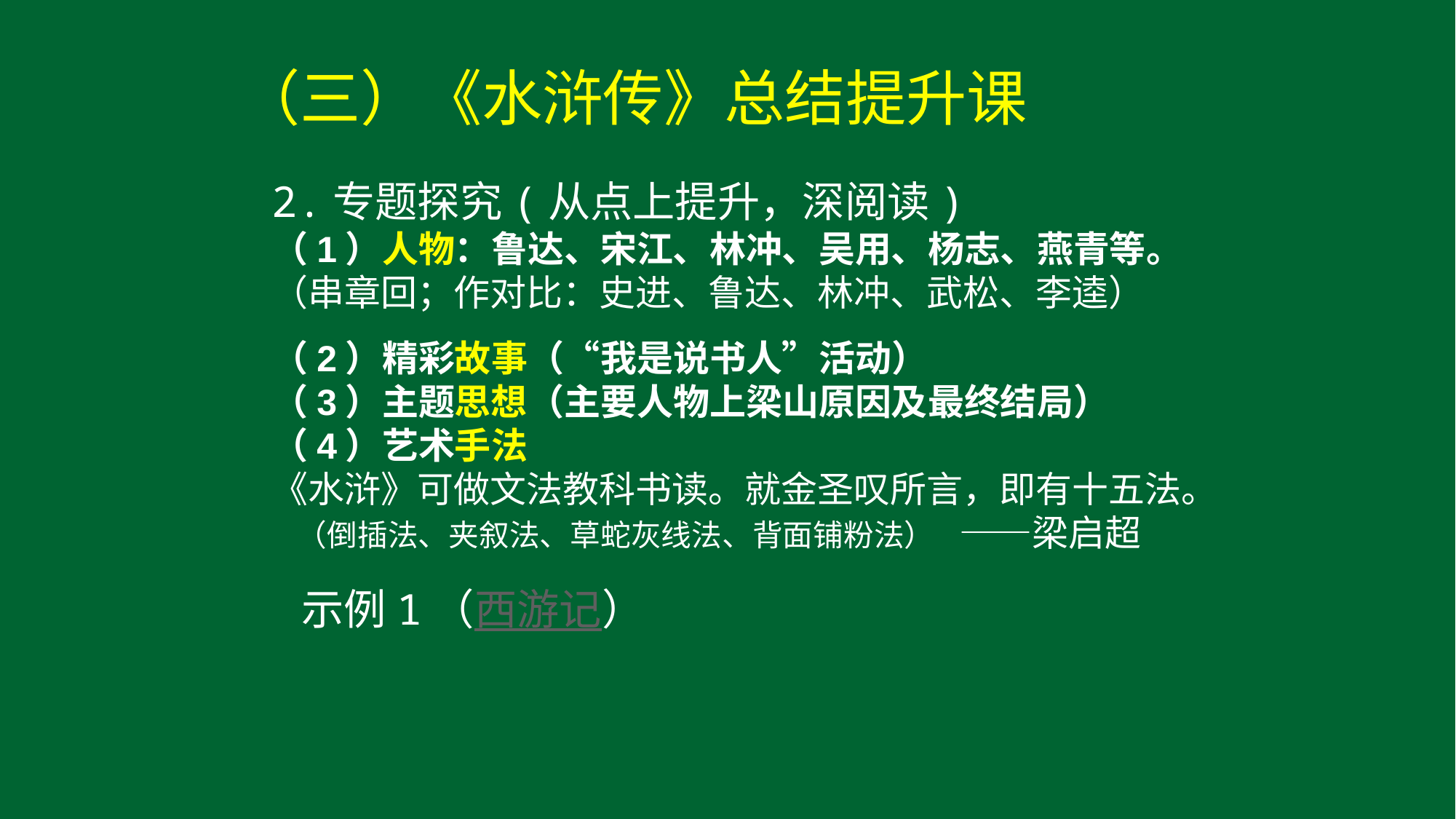

（三）《水浒传》总结提升课
2.专题探究(从点上提升，深阅读)
（1）人物：鲁达、宋江、林冲、吴用、杨志、燕青等。（串章回；作对比：史进、鲁达、林冲、武松、李逵）

（2）精彩故事（“我是说书人”活动）
（3）主题思想（主要人物上梁山原因及最终结局）
（4）艺术手法
《水浒》可做文法教科书读。就金圣叹所言，即有十五法。
  （倒插法、夹叙法、草蛇灰线法、背面铺粉法）   ——梁启超
示例1（西游记）